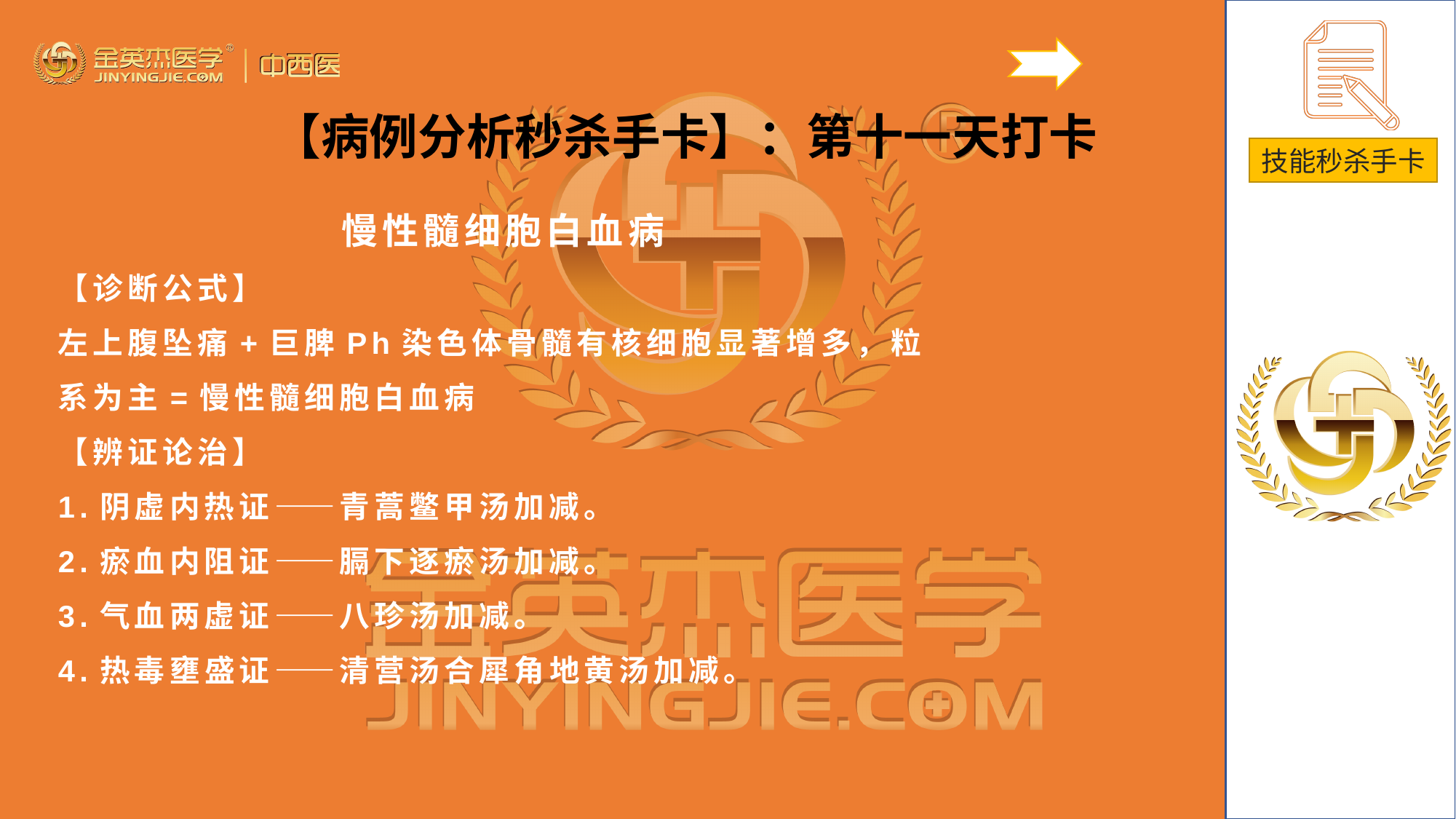

【病例分析秒杀手卡】：第十一天打卡
慢性髓细胞白血病
【诊断公式】
左上腹坠痛+巨脾Ph染色体骨髓有核细胞显著增多，粒系为主=慢性髓细胞白血病
【辨证论治】
1.阴虚内热证——青蒿鳖甲汤加减。
2.瘀血内阻证——膈下逐瘀汤加减。
3.气血两虚证——八珍汤加减。
4.热毒壅盛证——清营汤合犀角地黄汤加减。